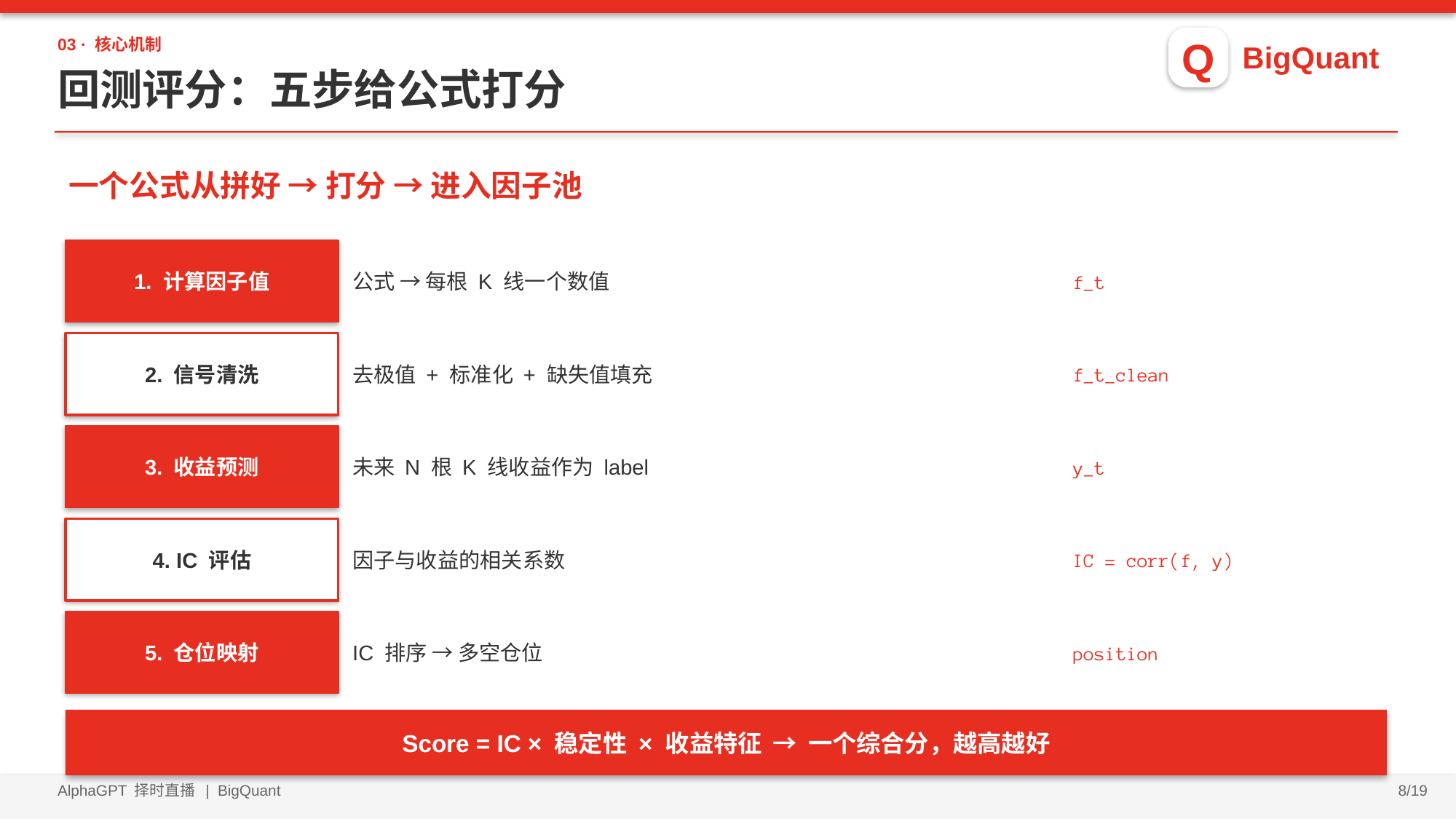

Q
BigQuant
03 · 核心机制
回测评分：五步给公式打分

一个公式从拼好 → 打分 → 进入因子池

1. 计算因子值
公式 → 每根 K 线一个数值
f_t

2. 信号清洗
去极值 + 标准化 + 缺失值填充
f_t_clean

3. 收益预测
未来 N 根 K 线收益作为 label
y_t

4. IC 评估
因子与收益的相关系数
IC = corr(f, y)

5. 仓位映射
IC 排序 → 多空仓位
position

Score = IC × 稳定性 × 收益特征  →  一个综合分，越高越好

AlphaGPT 择时直播  |  BigQuant
8/19